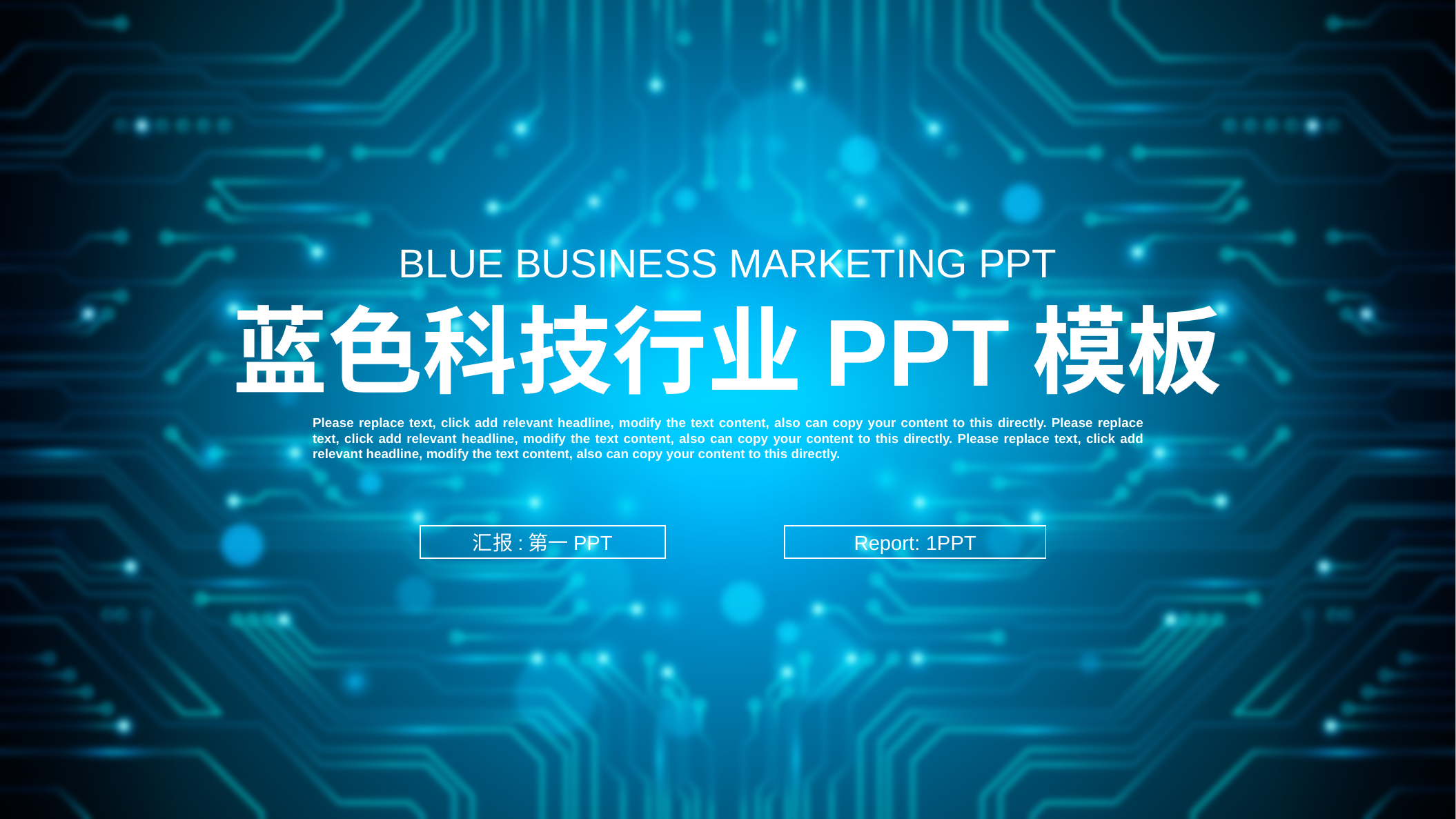

BLUE BUSINESS MARKETING PPT
蓝色科技行业PPT模板
Please replace text, click add relevant headline, modify the text content, also can copy your content to this directly. Please replace text, click add relevant headline, modify the text content, also can copy your content to this directly. Please replace text, click add relevant headline, modify the text content, also can copy your content to this directly.
汇报:第一PPT
Report: 1PPT